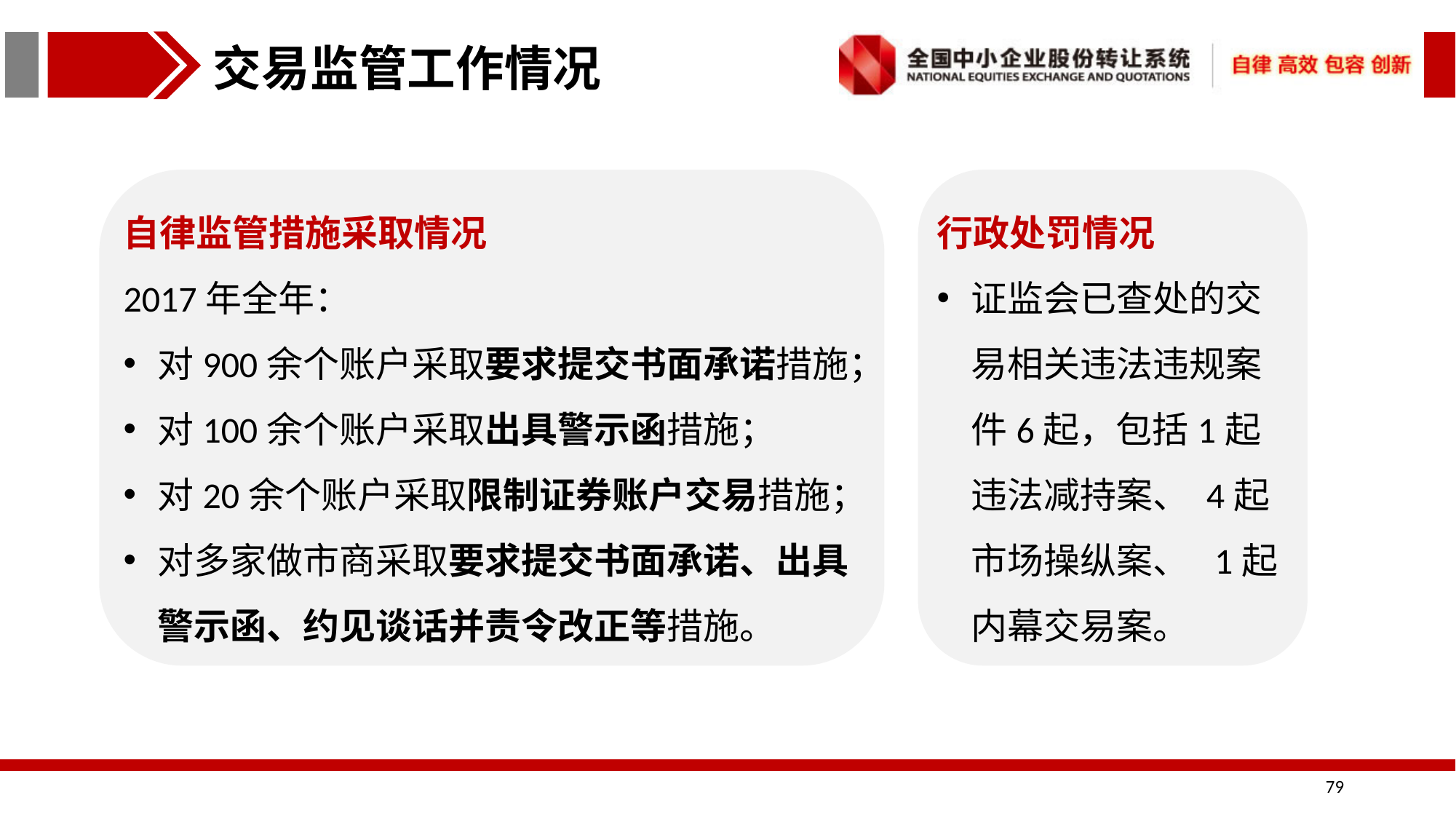

交易监管工作情况
自律监管措施采取情况
2017年全年：
对900余个账户采取要求提交书面承诺措施；
对100余个账户采取出具警示函措施；
对20余个账户采取限制证券账户交易措施；
对多家做市商采取要求提交书面承诺、出具警示函、约见谈话并责令改正等措施。

行政处罚情况
证监会已查处的交易相关违法违规案件6起，包括1起违法减持案、 4起市场操纵案、  1起内幕交易案。

79